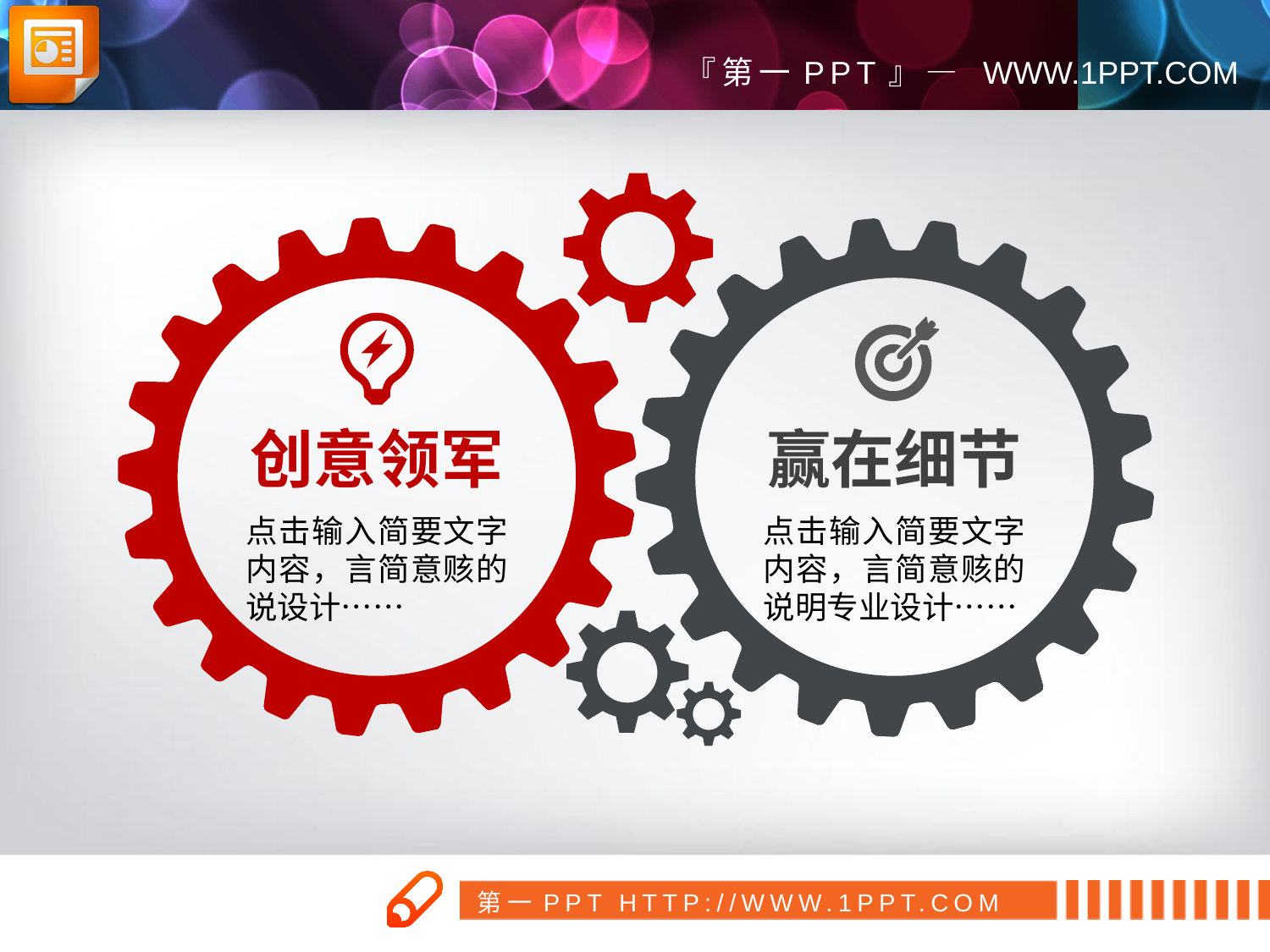

创意领军
赢在细节
点击输入简要文字内容，言简意赅的说设计……
点击输入简要文字内容，言简意赅的说明专业设计……